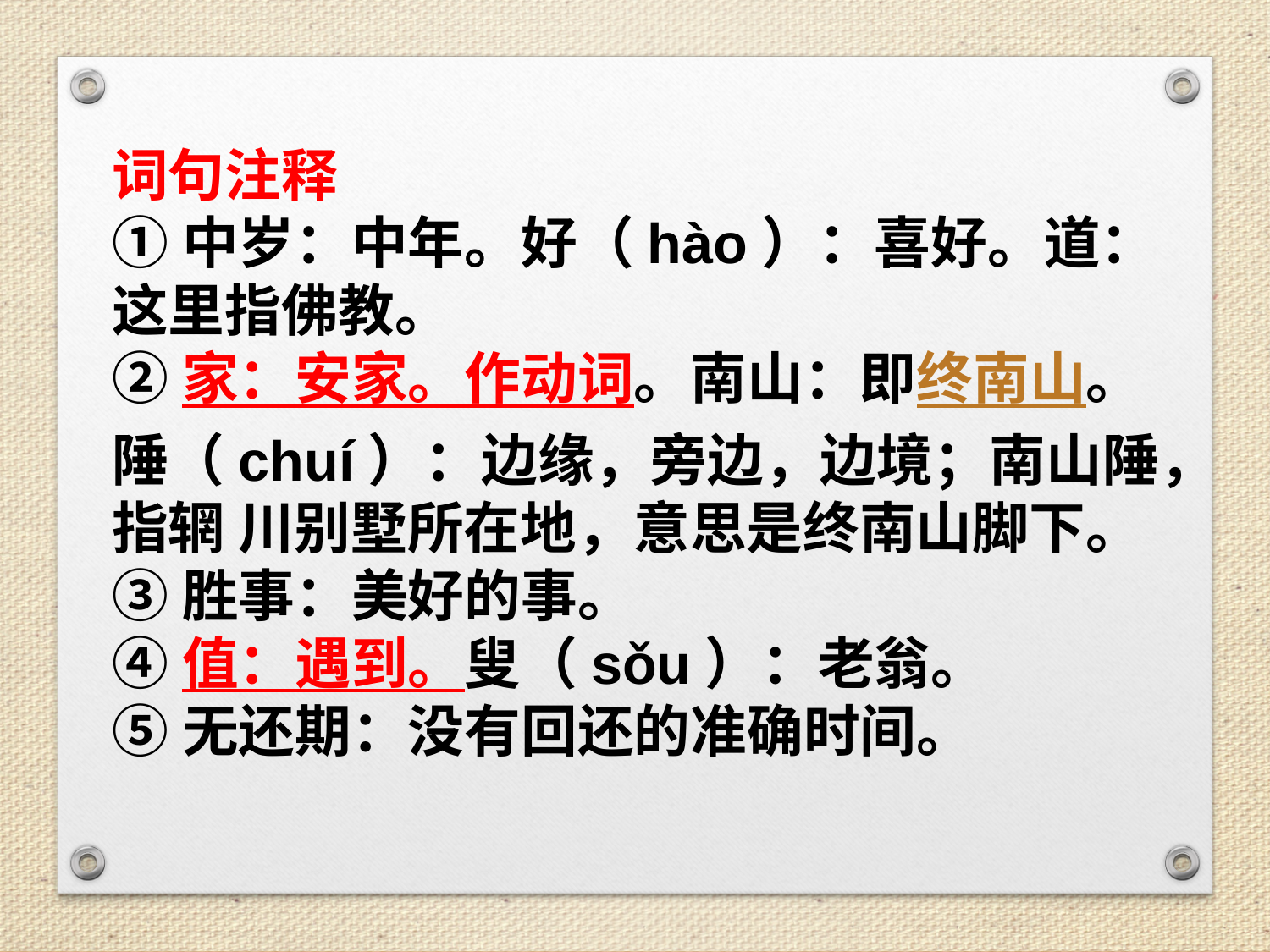

词句注释
①中岁：中年。好（hào）：喜好。道：这里指佛教。
②家：安家。作动词。南山：即终南山。陲（chuí）：边缘，旁边，边境；南山陲，指辋 川别墅所在地，意思是终南山脚下。
③胜事：美好的事。
④值：遇到。叟（sǒu）：老翁。
⑤无还期：没有回还的准确时间。